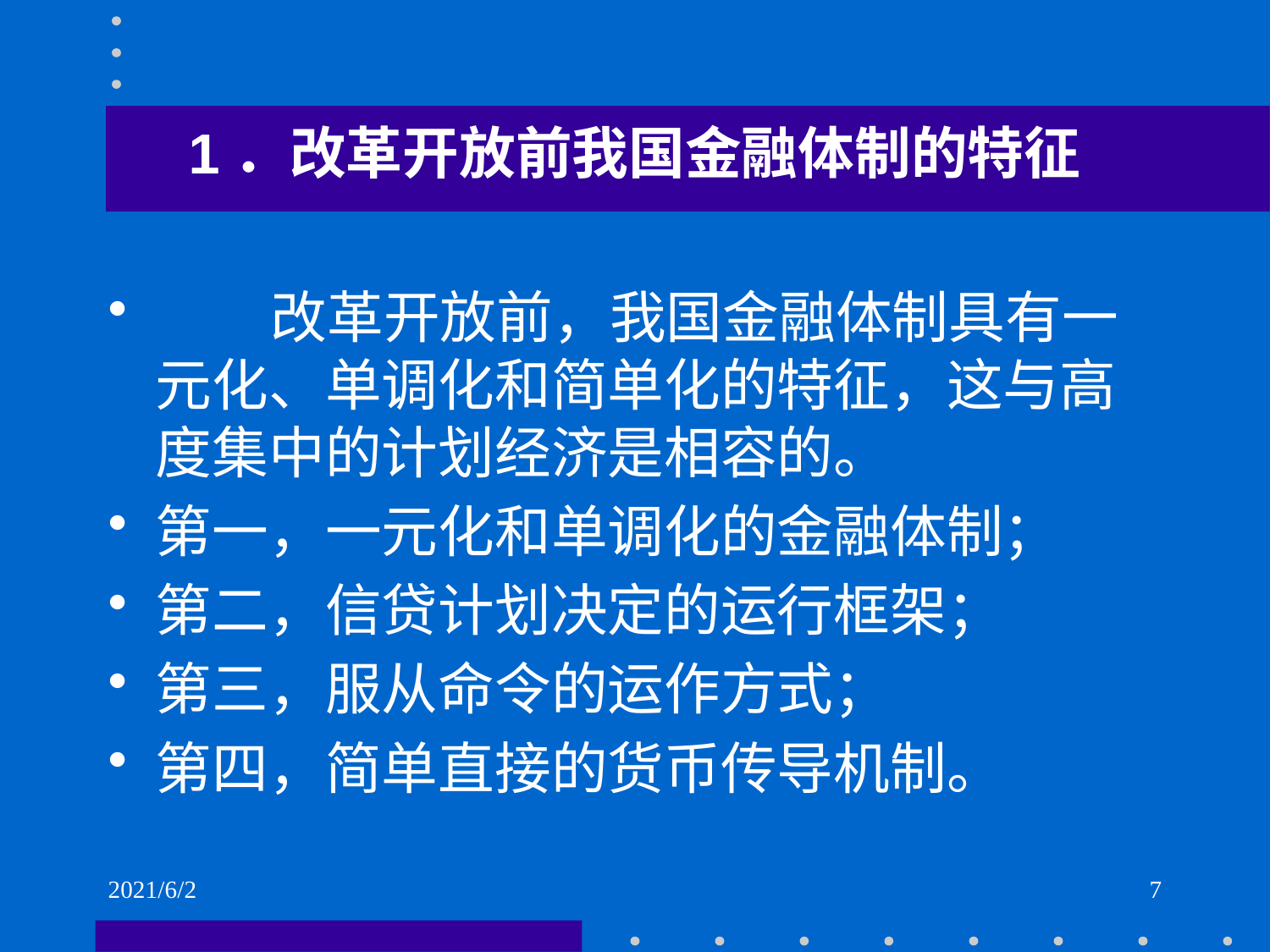

# 1．改革开放前我国金融体制的特征
        改革开放前，我国金融体制具有一元化、单调化和简单化的特征，这与高度集中的计划经济是相容的。
第一，一元化和单调化的金融体制；
第二，信贷计划决定的运行框架；
第三，服从命令的运作方式；
第四，简单直接的货币传导机制。
2021/6/2
7